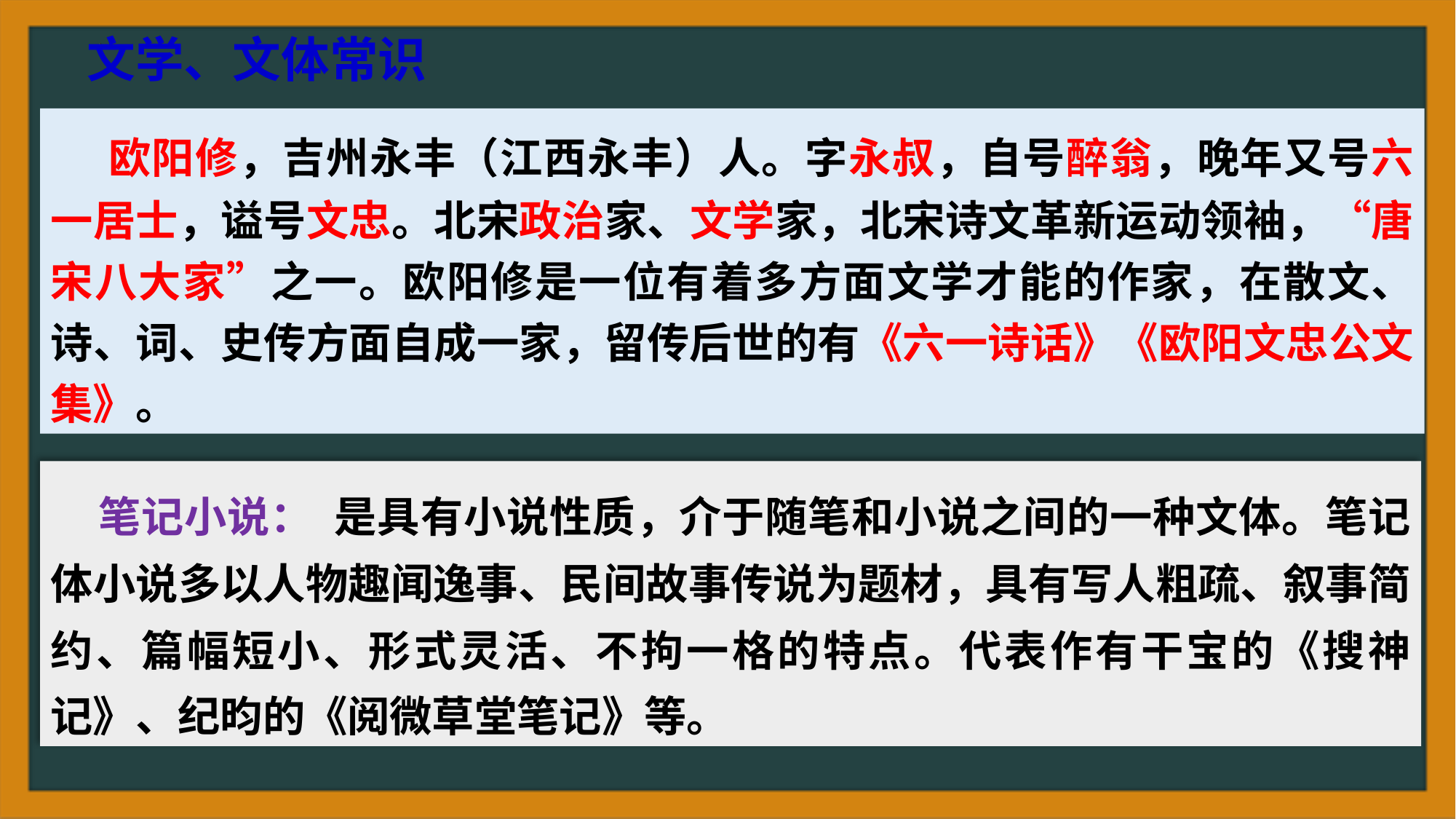

文学、文体常识
    欧阳修，吉州永丰（江西永丰）人。字永叔，自号醉翁，晚年又号六一居士，谥号文忠。北宋政治家、文学家，北宋诗文革新运动领袖，“唐宋八大家”之一。欧阳修是一位有着多方面文学才能的作家，在散文、诗、词、史传方面自成一家，留传后世的有《六一诗话》《欧阳文忠公文集》。
   笔记小说：  是具有小说性质，介于随笔和小说之间的一种文体。笔记体小说多以人物趣闻逸事、民间故事传说为题材，具有写人粗疏、叙事简约、篇幅短小、形式灵活、不拘一格的特点。代表作有干宝的《搜神记》、纪昀的《阅微草堂笔记》等。